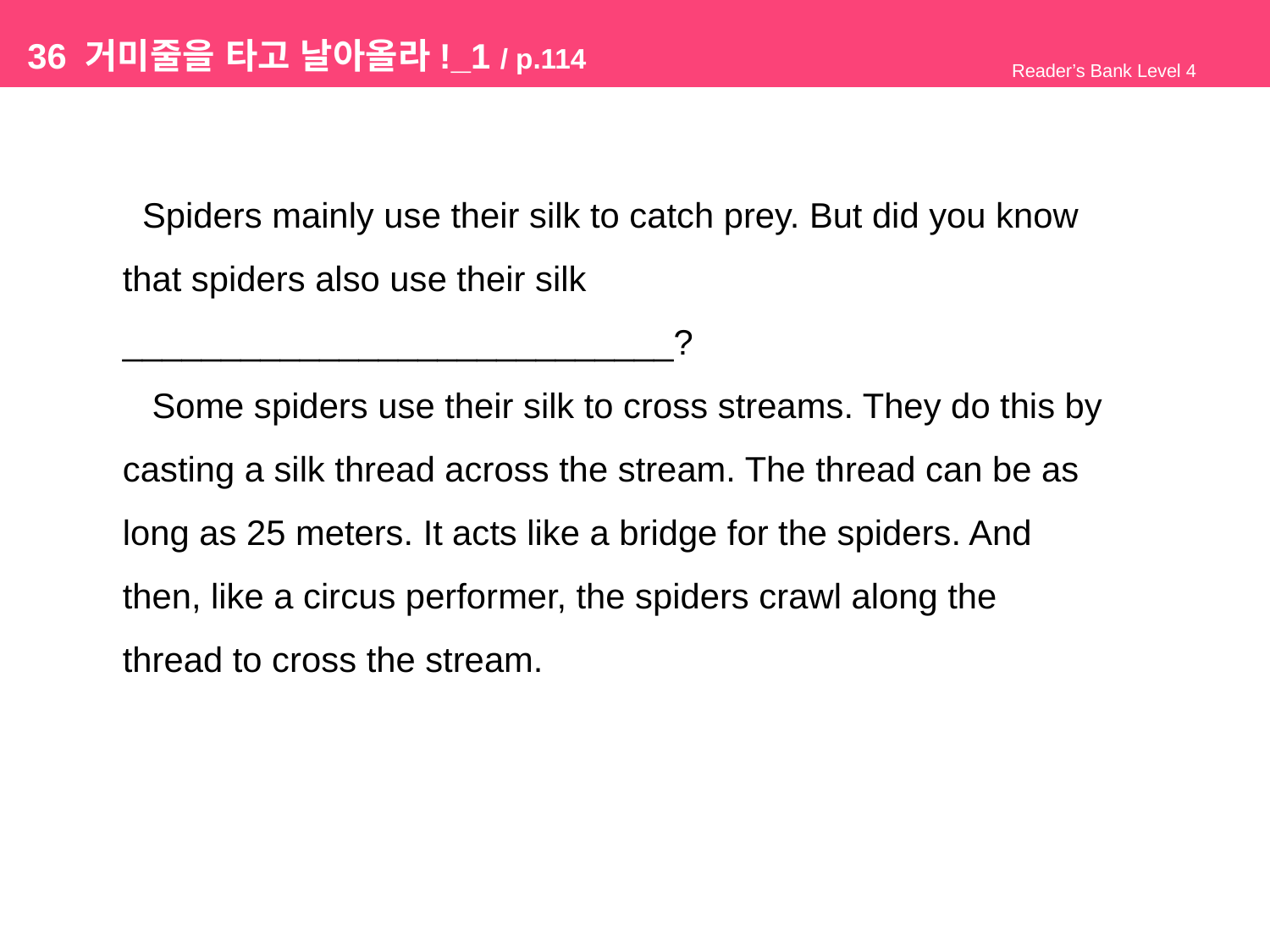

# 36 거미줄을 타고 날아올라!_1 / p.114
Reader’s Bank Level 4

  Spiders mainly use their silk to catch prey. But did you know
that spiders also use their silk ____________________________?
   Some spiders use their silk to cross streams. They do this by
casting a silk thread across the stream. The thread can be as
long as 25 meters. It acts like a bridge for the spiders. And
then, like a circus performer, the spiders crawl along the
thread to cross the stream.